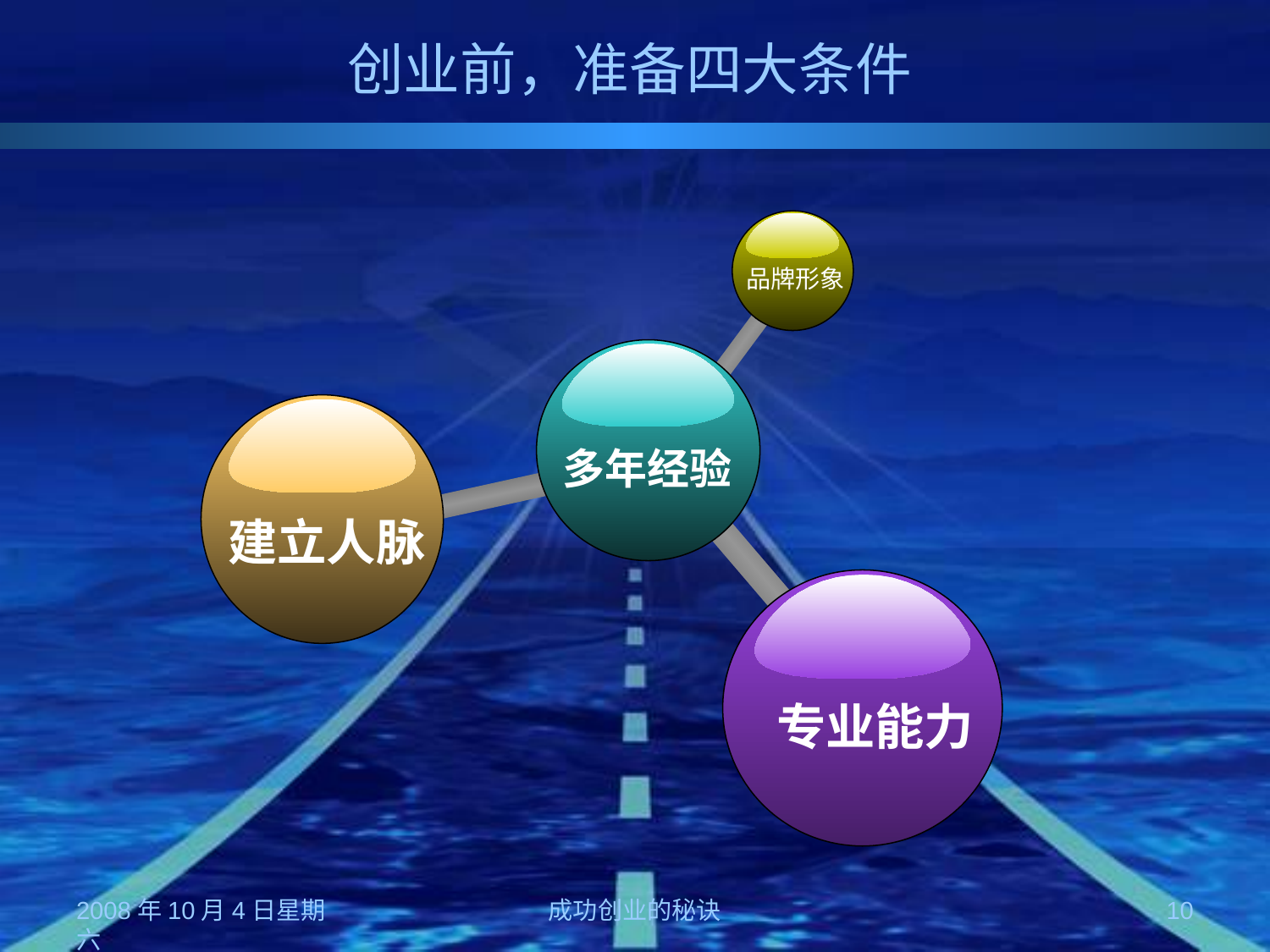

# 创业前，准备四大条件

品牌形象

多年经验

建立人脉

专业能力
2008年10月4日星期六
成功创业的秘诀
10